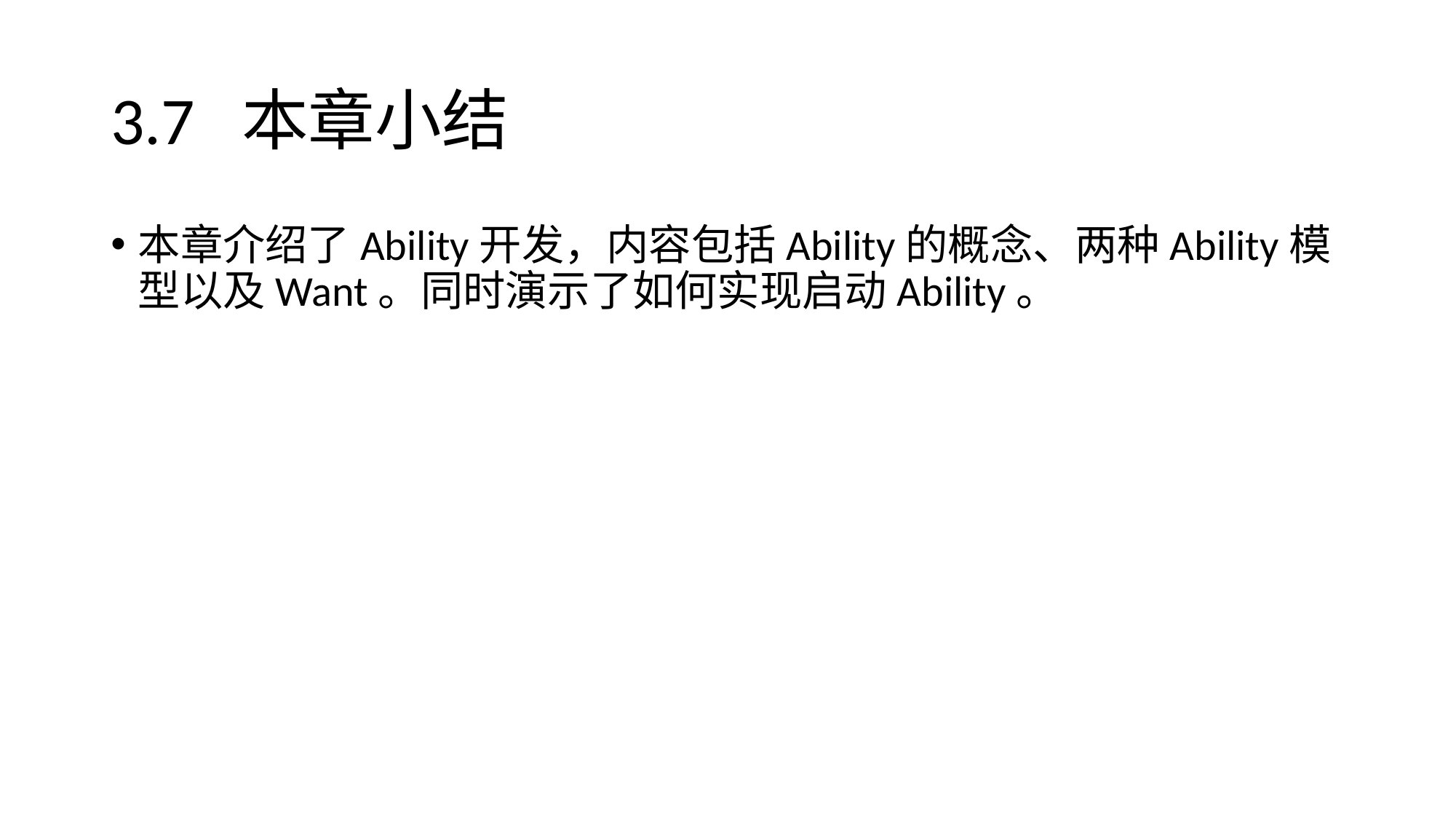

# 3.7  本章小结
本章介绍了Ability开发，内容包括Ability的概念、两种Ability模型以及Want。同时演示了如何实现启动Ability。